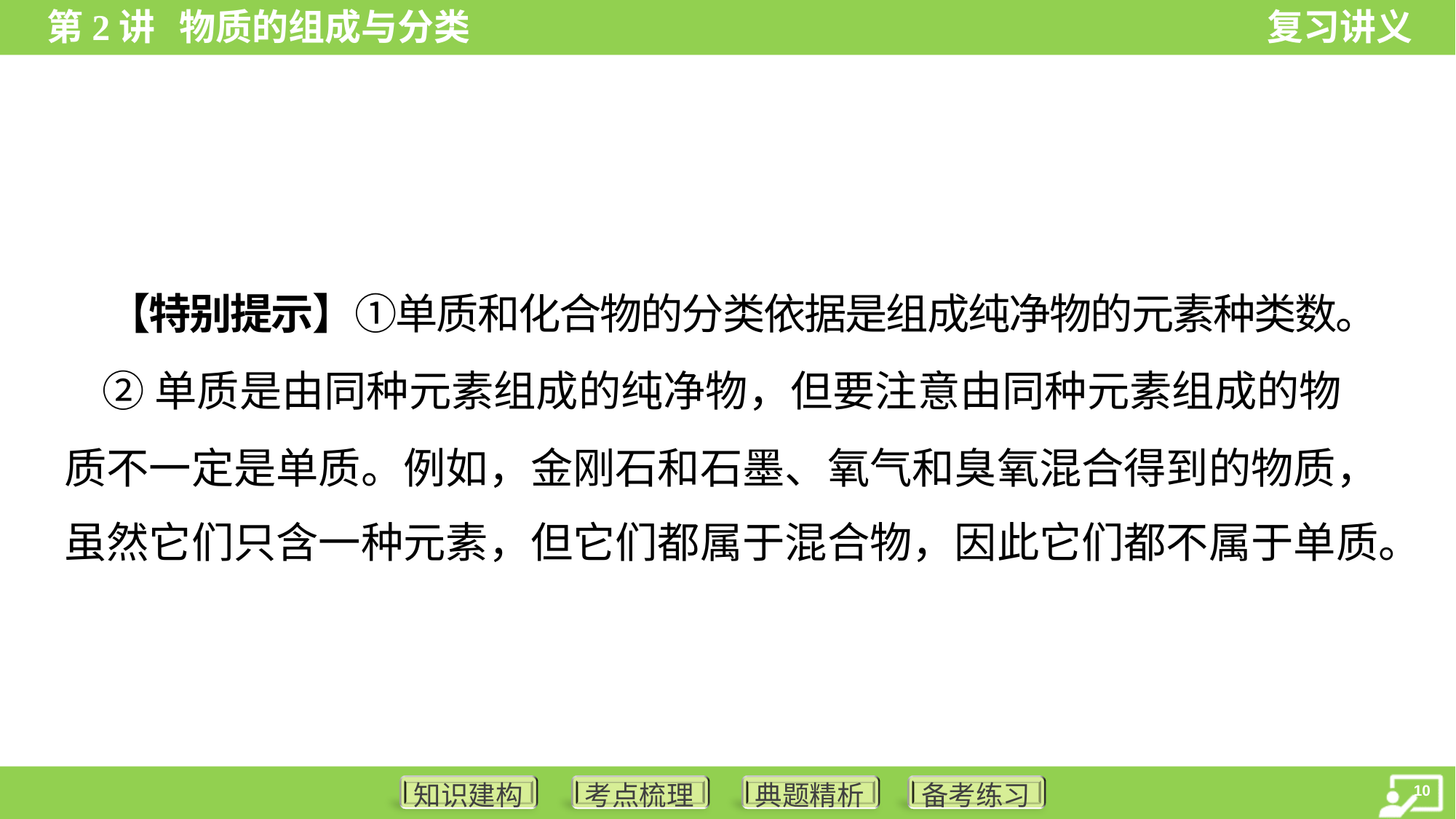

【特别提示】①单质和化合物的分类依据是组成纯净物的元素种类数。
    ②单质是由同种元素组成的纯净物，但要注意由同种元素组成的物
质不一定是单质。例如，金刚石和石墨、氧气和臭氧混合得到的物质，
虽然它们只含一种元素，但它们都属于混合物，因此它们都不属于单质。